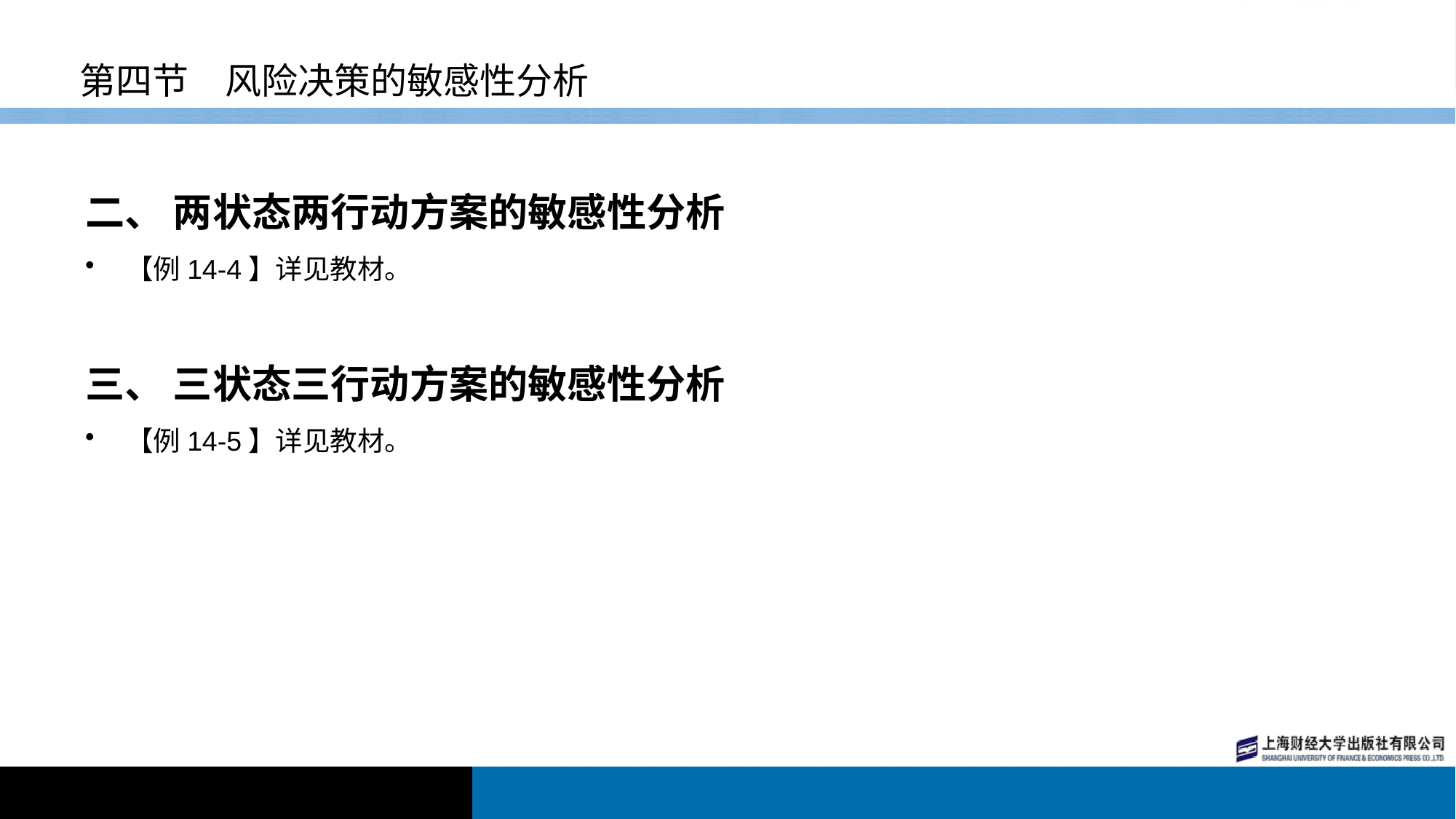

# 第四节　风险决策的敏感性分析
二、 两状态两行动方案的敏感性分析
【例14-4】详见教材。

三、 三状态三行动方案的敏感性分析
【例14-5】详见教材。
12